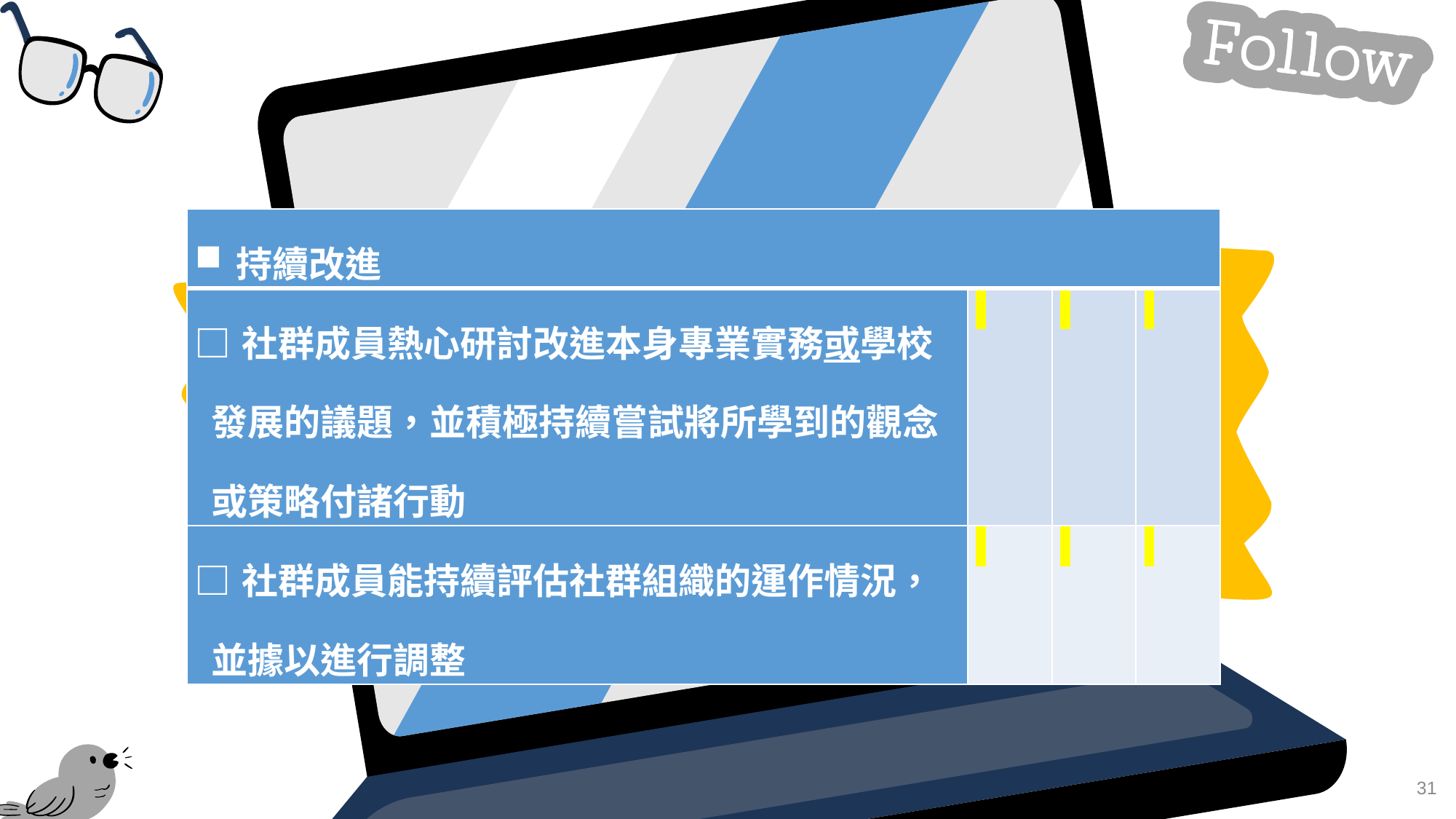

| 持續改進 |  |  |  |
| --- | --- | --- | --- |
| □社群成員熱心研討改進本身專業實務或學校發展的議題，並積極持續嘗試將所學到的觀念或策略付諸行動 |  |  |  |
| □社群成員能持續評估社群組織的運作情況，並據以進行調整 |  |  |  |

31